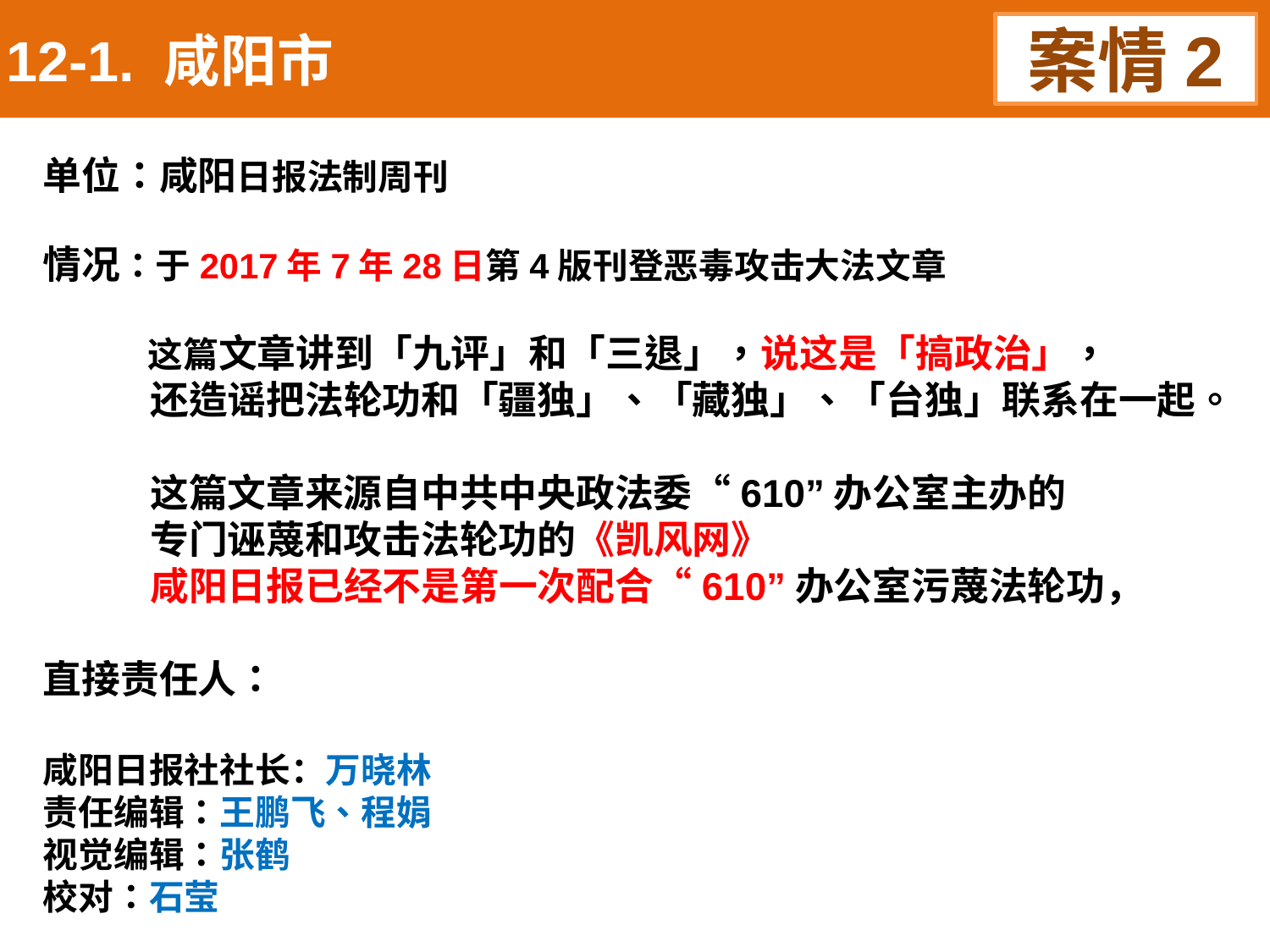

12-1. 咸阳市
案情2

单位：咸阳日报法制周刊

情况：于2017年7年28日第4版刊登恶毒攻击大法文章

            这篇文章讲到「九评」和「三退」，说这是「搞政治」，
           还造谣把法轮功和「疆独」、「藏独」、「台独」联系在一起。

           这篇文章来源自中共中央政法委“610”办公室主办的
           专门诬蔑和攻击法轮功的《凯风网》
           咸阳日报已经不是第一次配合“610”办公室污蔑法轮功，

直接责任人：

咸阳日报社社长：万晓林
责任编辑：王鹏飞、程娟
视觉编辑：张鹤
校对：石莹